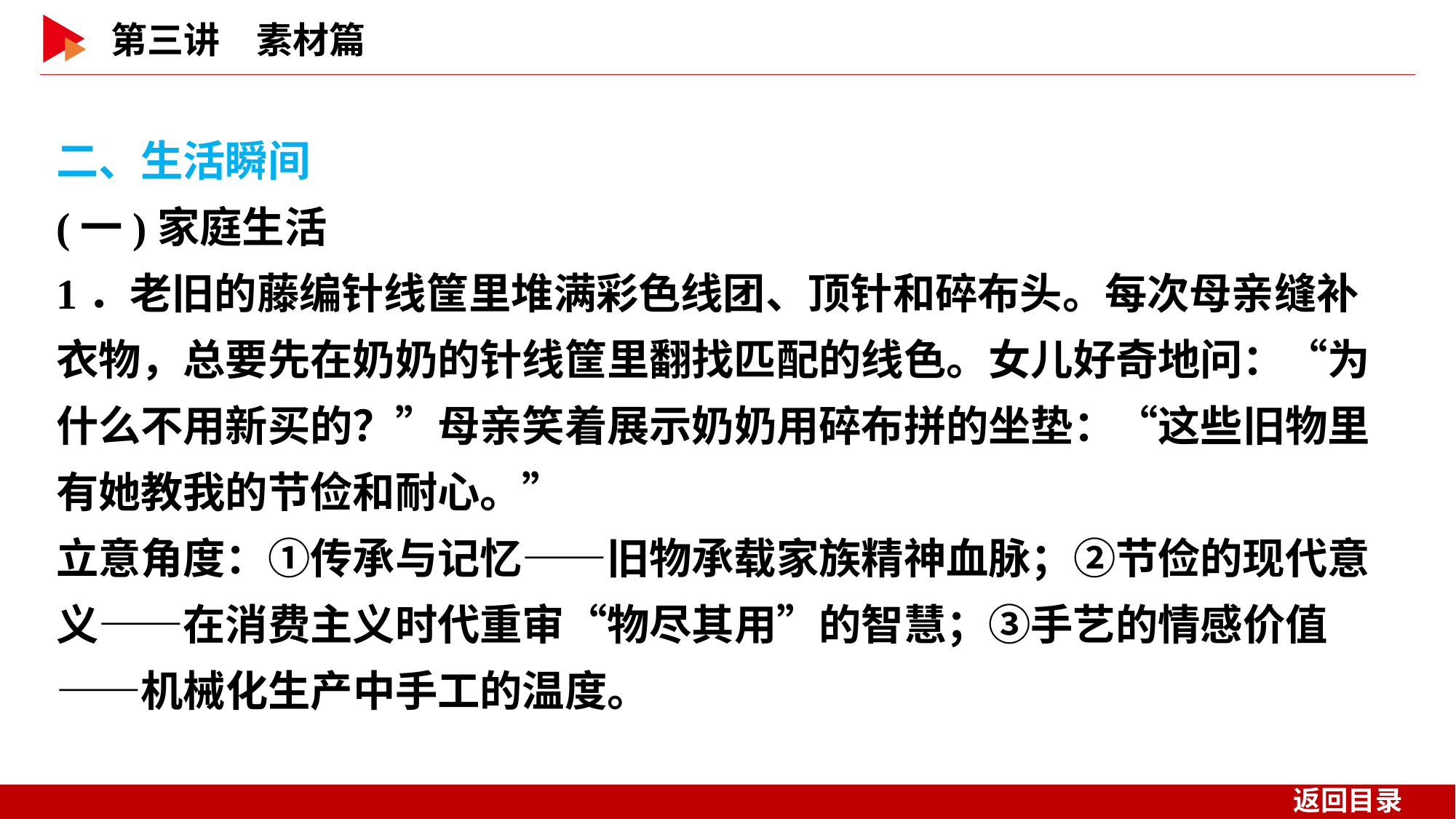

二、生活瞬间
(一)家庭生活
1．老旧的藤编针线筐里堆满彩色线团、顶针和碎布头。每次母亲缝补衣物，总要先在奶奶的针线筐里翻找匹配的线色。女儿好奇地问：“为什么不用新买的？”母亲笑着展示奶奶用碎布拼的坐垫：“这些旧物里有她教我的节俭和耐心。”
立意角度：①传承与记忆——旧物承载家族精神血脉；②节俭的现代意义——在消费主义时代重审“物尽其用”的智慧；③手艺的情感价值——机械化生产中手工的温度。